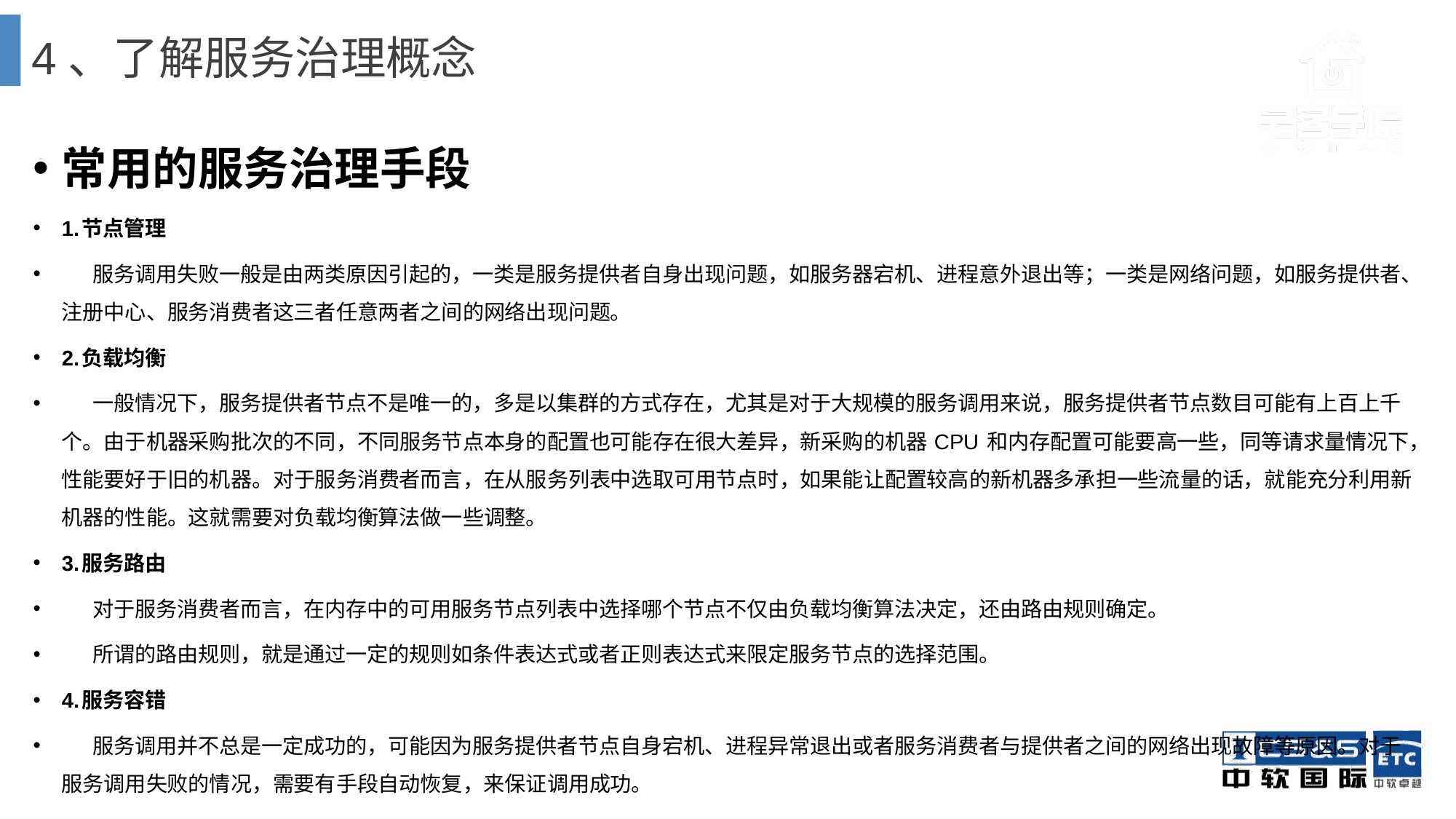

# 4、了解服务治理概念
常用的服务治理手段
1.节点管理
      服务调用失败一般是由两类原因引起的，一类是服务提供者自身出现问题，如服务器宕机、进程意外退出等；一类是网络问题，如服务提供者、注册中心、服务消费者这三者任意两者之间的网络出现问题。
2.负载均衡
      一般情况下，服务提供者节点不是唯一的，多是以集群的方式存在，尤其是对于大规模的服务调用来说，服务提供者节点数目可能有上百上千个。由于机器采购批次的不同，不同服务节点本身的配置也可能存在很大差异，新采购的机器 CPU 和内存配置可能要高一些，同等请求量情况下，性能要好于旧的机器。对于服务消费者而言，在从服务列表中选取可用节点时，如果能让配置较高的新机器多承担一些流量的话，就能充分利用新机器的性能。这就需要对负载均衡算法做一些调整。
3.服务路由
      对于服务消费者而言，在内存中的可用服务节点列表中选择哪个节点不仅由负载均衡算法决定，还由路由规则确定。
      所谓的路由规则，就是通过一定的规则如条件表达式或者正则表达式来限定服务节点的选择范围。
4.服务容错
      服务调用并不总是一定成功的，可能因为服务提供者节点自身宕机、进程异常退出或者服务消费者与提供者之间的网络出现故障等原因。对于服务调用失败的情况，需要有手段自动恢复，来保证调用成功。